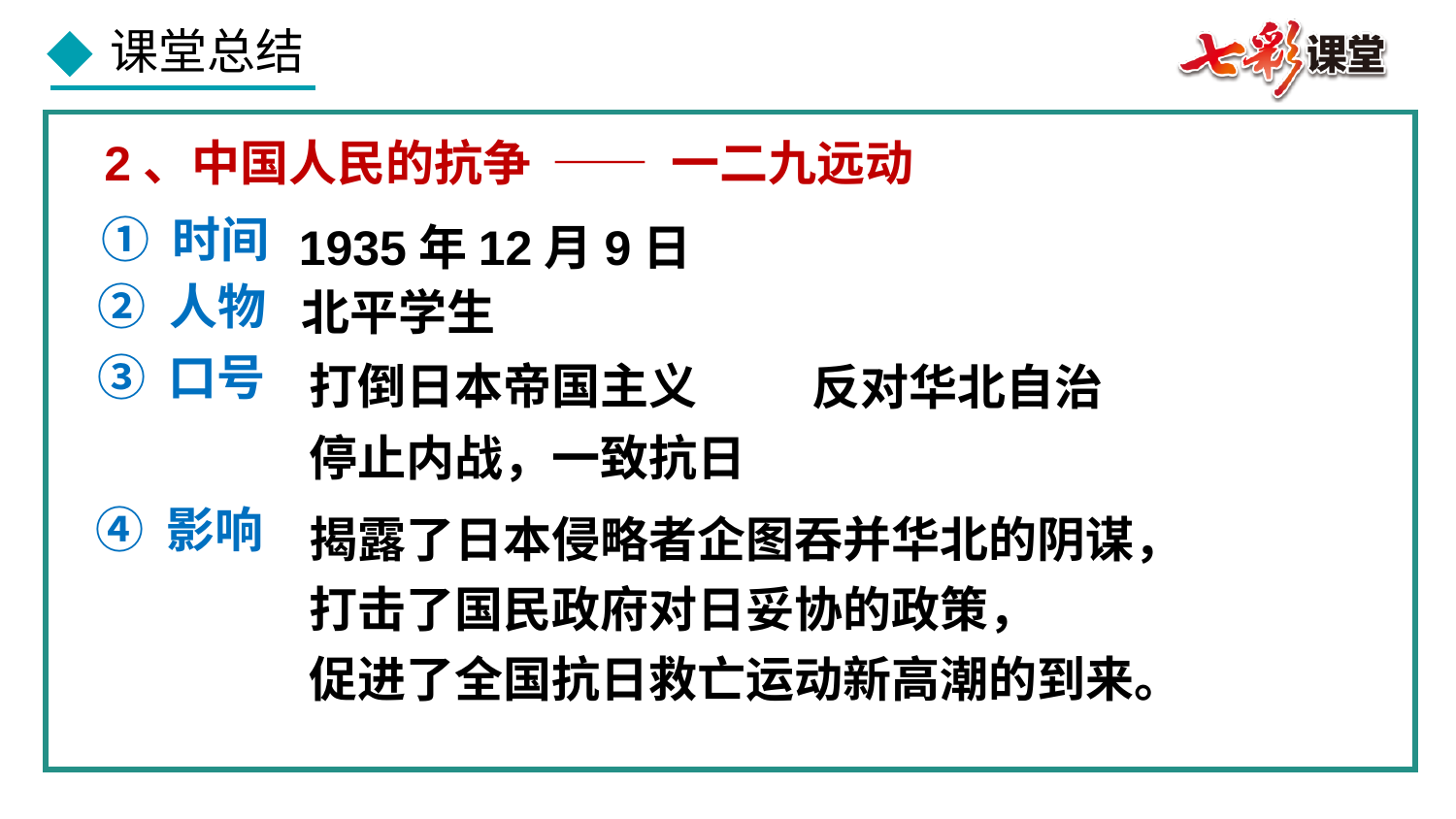

2、中国人民的抗争
—— 一二九远动
① 时间
1935年12月9日
② 人物
北平学生
③ 口号
打倒日本帝国主义
反对华北自治
停止内战，一致抗日
④ 影响
揭露了日本侵略者企图吞并华北的阴谋，
打击了国民政府对日妥协的政策，
促进了全国抗日救亡运动新高潮的到来。